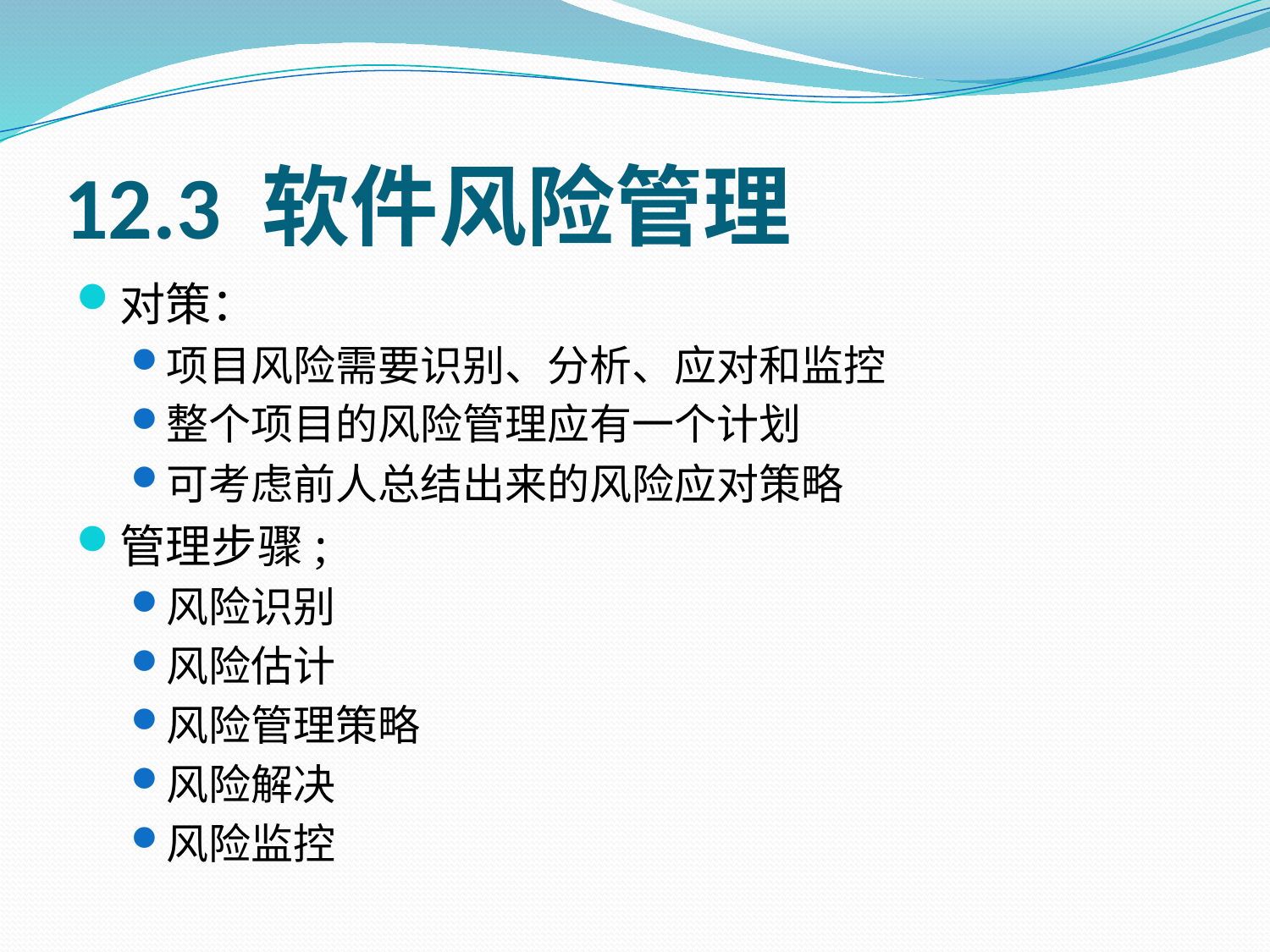

# 12.3 软件风险管理
对策：
项目风险需要识别、分析、应对和监控
整个项目的风险管理应有一个计划
可考虑前人总结出来的风险应对策略
管理步骤;
风险识别
风险估计
风险管理策略
风险解决
风险监控